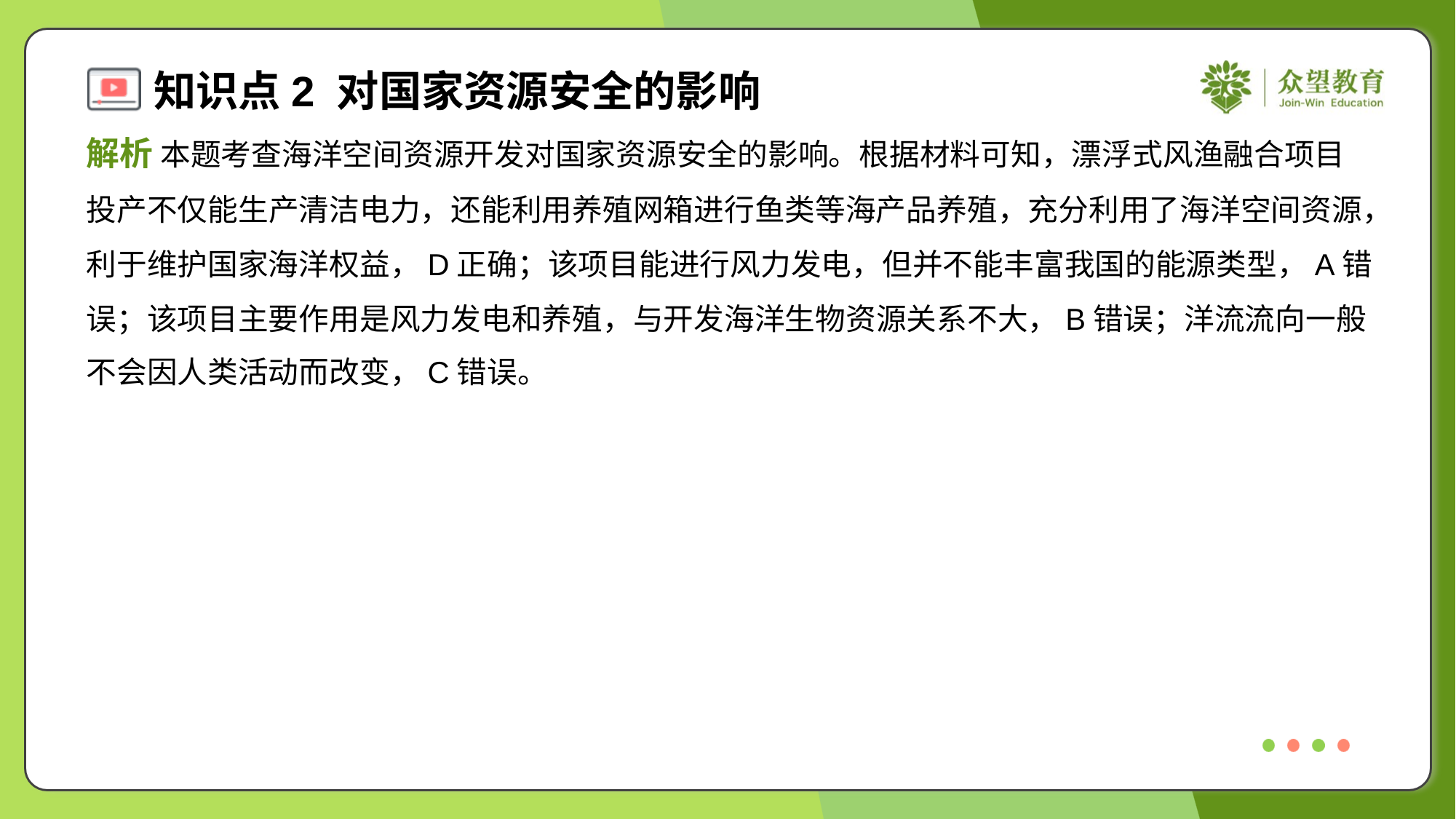

解析 本题考查海洋空间资源开发对国家资源安全的影响。根据材料可知，漂浮式风渔融合项目
投产不仅能生产清洁电力，还能利用养殖网箱进行鱼类等海产品养殖，充分利用了海洋空间资源，
利于维护国家海洋权益，D正确；该项目能进行风力发电，但并不能丰富我国的能源类型，A错
误；该项目主要作用是风力发电和养殖，与开发海洋生物资源关系不大，B错误；洋流流向一般
不会因人类活动而改变，C错误。